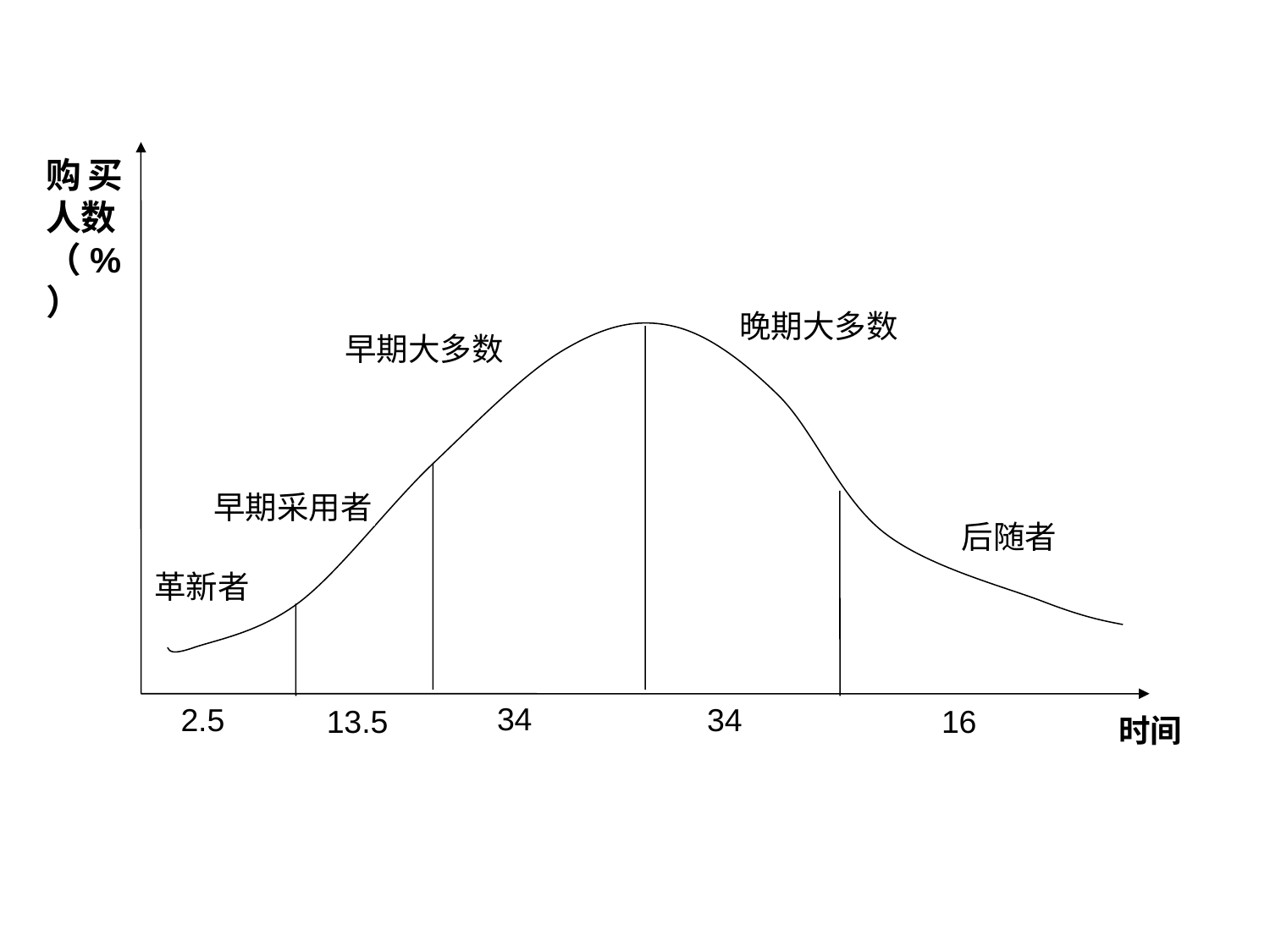

购买人数
（%）

后随者
革新者

34
2.5
34
13.5
16
时间
晚期大多数
早期大多数
早期采用者